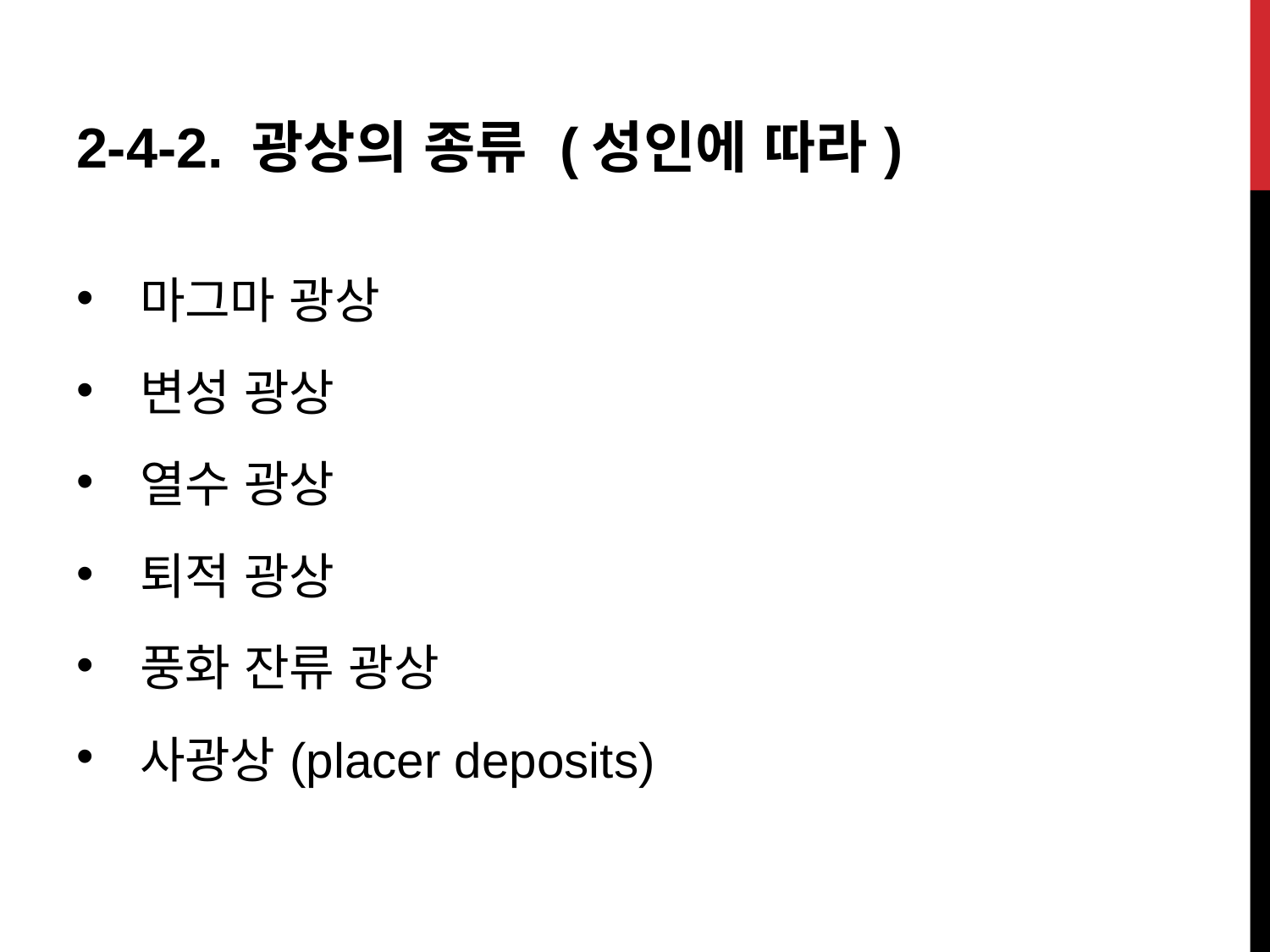

2-4-2. 광상의 종류 (성인에 따라)

마그마 광상
변성 광상
열수 광상
퇴적 광상
풍화 잔류 광상
사광상(placer deposits)